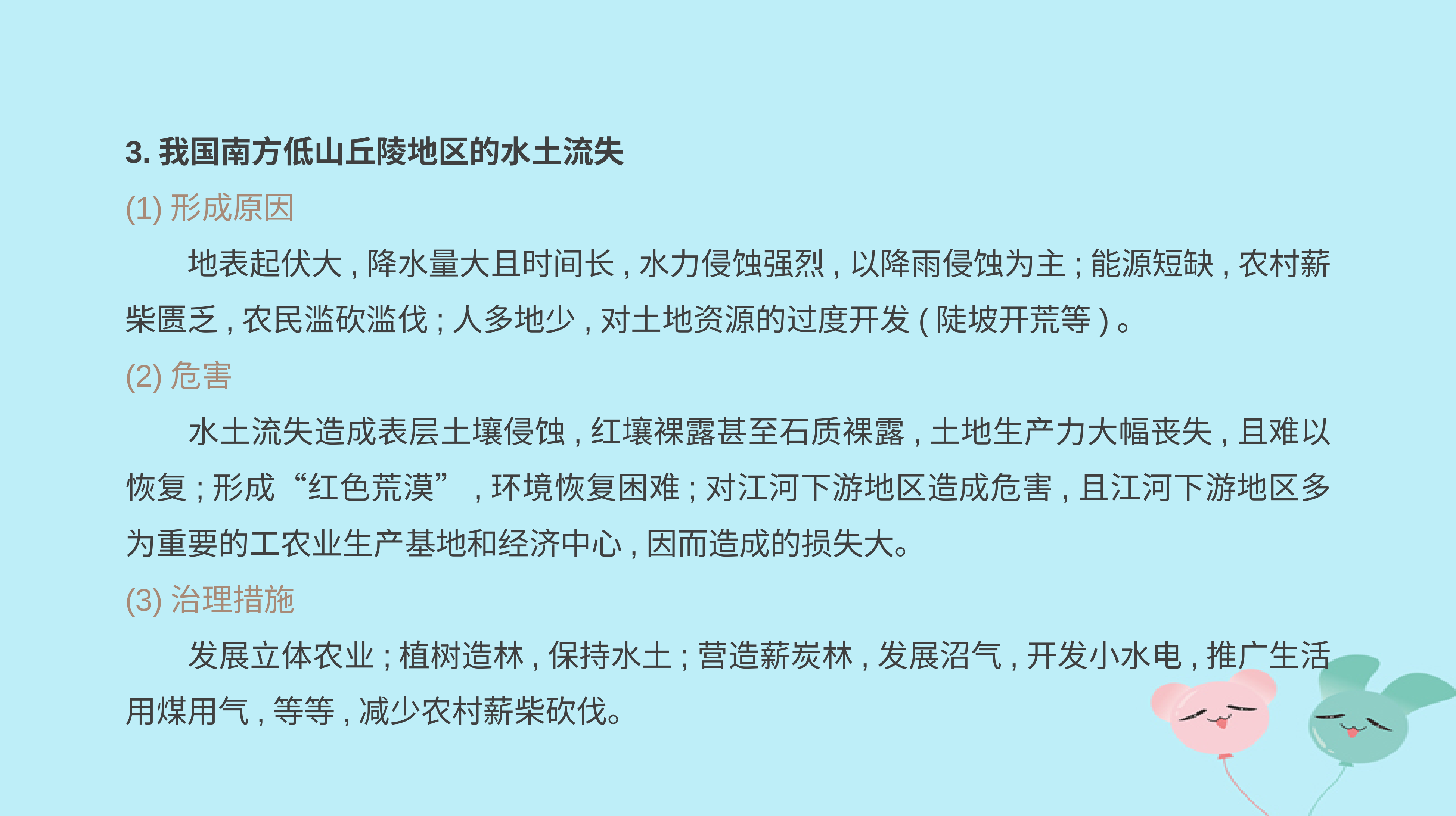

3.我国南方低山丘陵地区的水土流失
(1)形成原因
　　地表起伏大,降水量大且时间长,水力侵蚀强烈,以降雨侵蚀为主;能源短缺,农村薪柴匮乏,农民滥砍滥伐;人多地少,对土地资源的过度开发(陡坡开荒等)。
(2)危害
　　水土流失造成表层土壤侵蚀,红壤裸露甚至石质裸露,土地生产力大幅丧失,且难以恢复;形成“红色荒漠”,环境恢复困难;对江河下游地区造成危害,且江河下游地区多为重要的工农业生产基地和经济中心,因而造成的损失大。
(3)治理措施
　　发展立体农业;植树造林,保持水土;营造薪炭林,发展沼气,开发小水电,推广生活用煤用气,等等,减少农村薪柴砍伐。